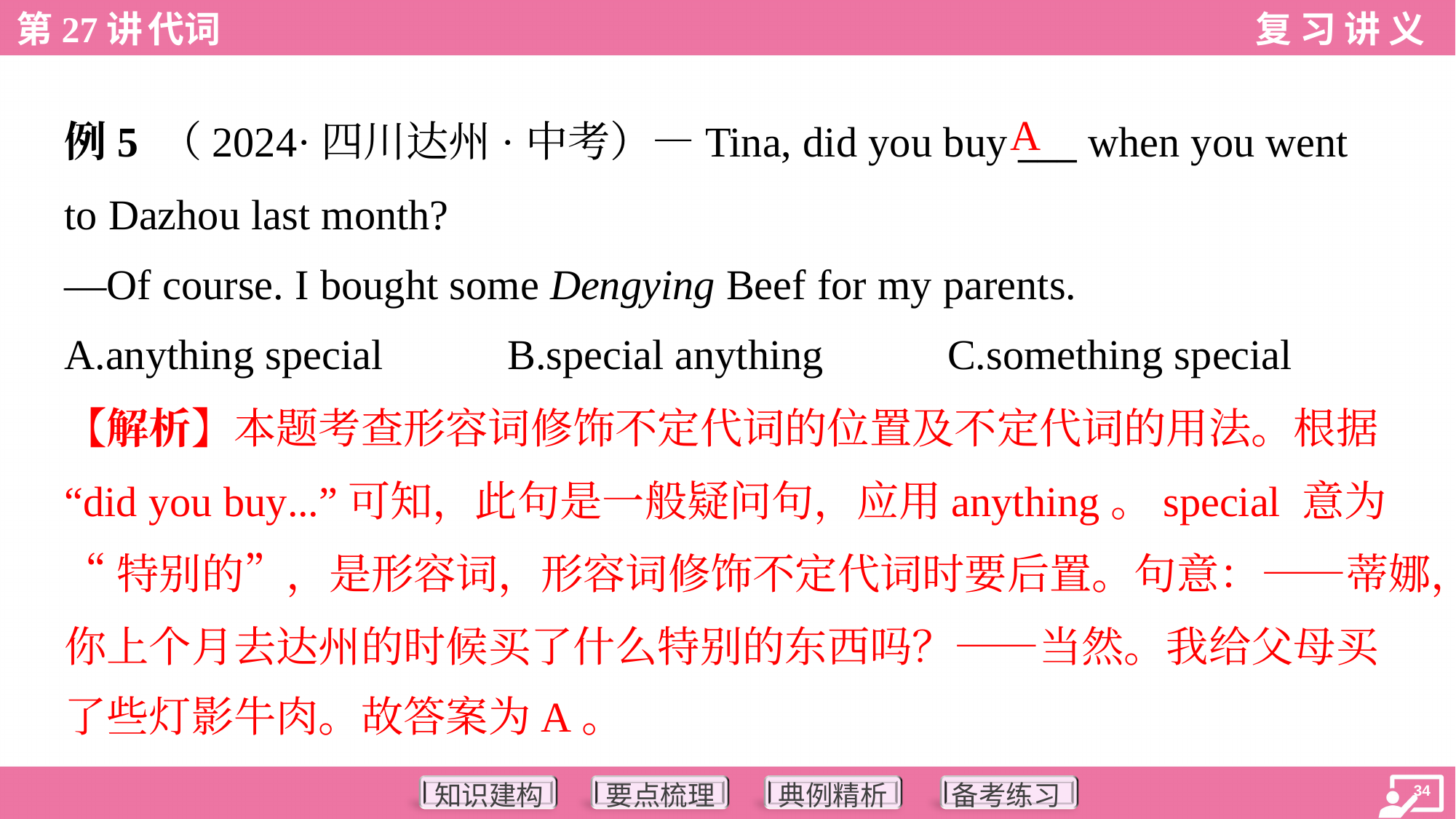

A
例5 （2024·四川达州·中考）—Tina, did you buy ___ when you went
to Dazhou last month?
—Of course. I bought some Dengying Beef for my parents.
A.anything special	B.special anything	C.something special
【解析】本题考查形容词修饰不定代词的位置及不定代词的用法。根据
“did you buy...”可知，此句是一般疑问句，应用anything。special 意为
“特别的”，是形容词，形容词修饰不定代词时要后置。句意：——蒂娜，
你上个月去达州的时候买了什么特别的东西吗？——当然。我给父母买
了些灯影牛肉。故答案为A。